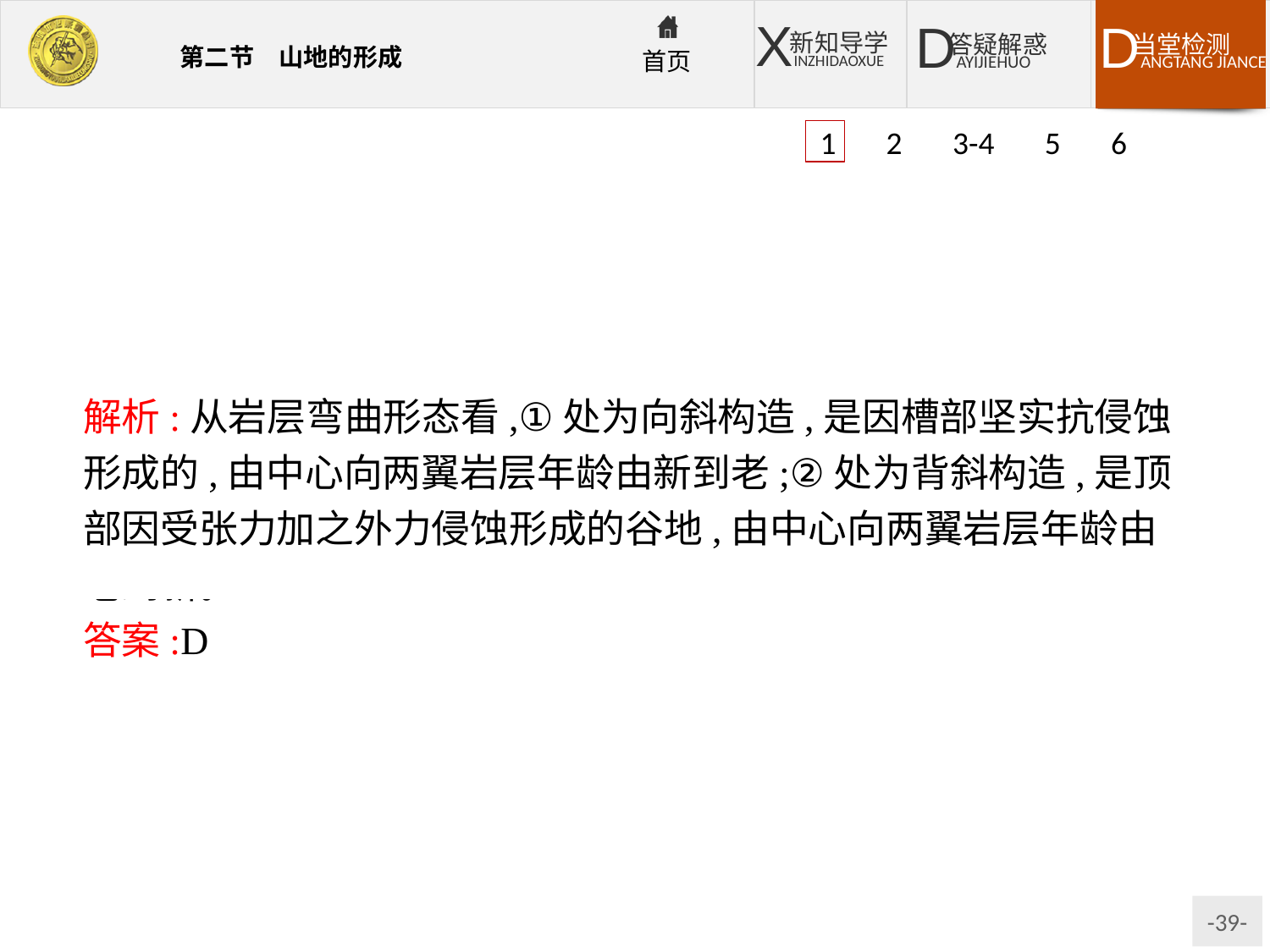

1       2       3-4       5       6

解析:从岩层弯曲形态看,①处为向斜构造,是因槽部坚实抗侵蚀形成的,由中心向两翼岩层年龄由新到老;②处为背斜构造,是顶部因受张力加之外力侵蚀形成的谷地,由中心向两翼岩层年龄由老到新。
答案:D